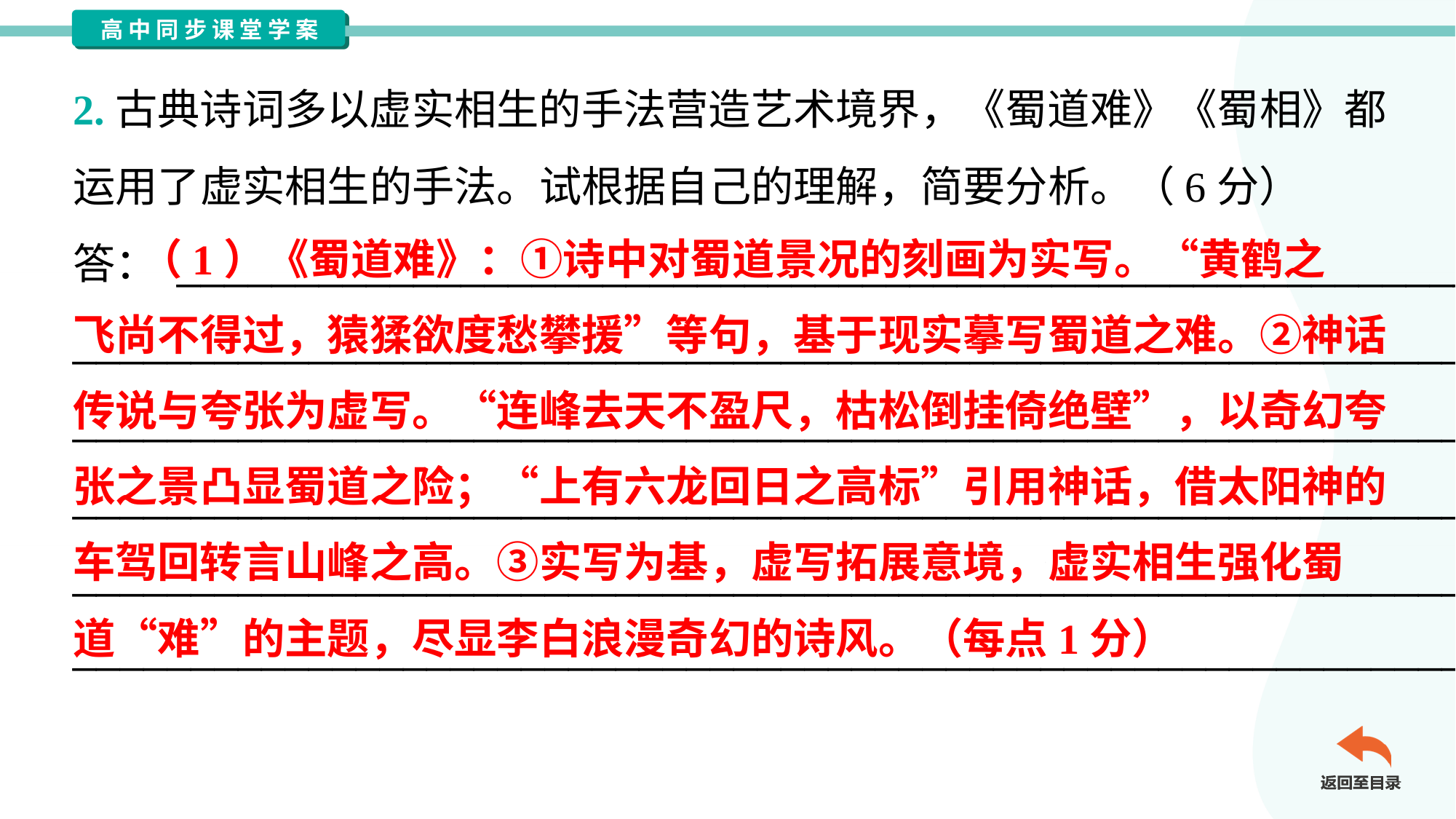

2.古典诗词多以虚实相生的手法营造艺术境界，《蜀道难》《蜀相》都
运用了虚实相生的手法。试根据自己的理解，简要分析。（6分）
答： ________________________________________________________
_____________________________________________________________
_____________________________________________________________
_____________________________________________________________
_____________________________________________________________
_____________________________________________________________
      （1）《蜀道难》：①诗中对蜀道景况的刻画为实写。“黄鹤之
飞尚不得过，猿猱欲度愁攀援”等句，基于现实摹写蜀道之难。②神话
传说与夸张为虚写。“连峰去天不盈尺，枯松倒挂倚绝壁”，以奇幻夸
张之景凸显蜀道之险；“上有六龙回日之高标”引用神话，借太阳神的
车驾回转言山峰之高。③实写为基，虚写拓展意境，虚实相生强化蜀
道“难”的主题，尽显李白浪漫奇幻的诗风。（每点1分）